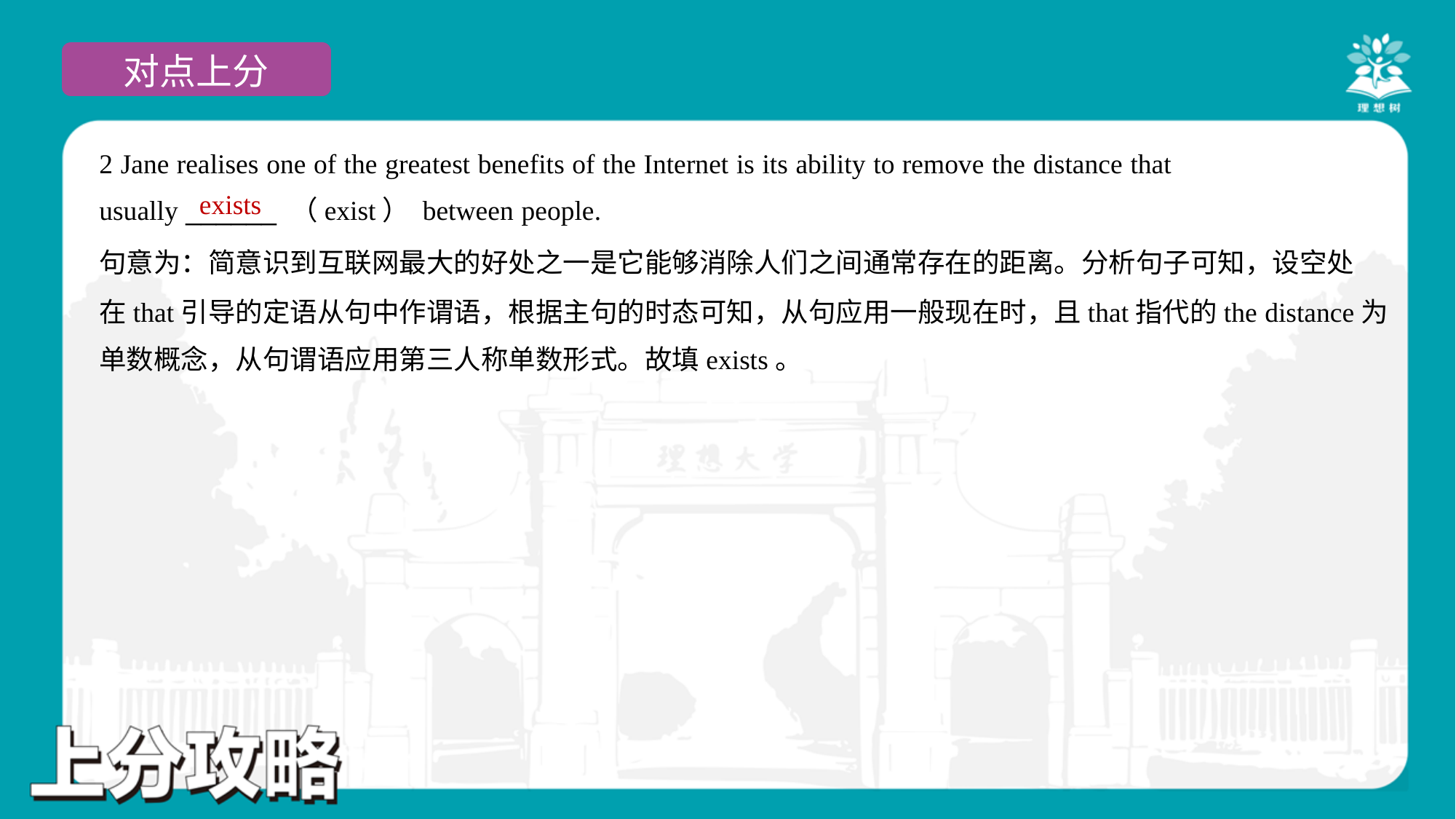

2 Jane realises one of the greatest benefits of the Internet is its ability to remove the distance that
usually ______ （exist） between people.
exists
句意为：简意识到互联网最大的好处之一是它能够消除人们之间通常存在的距离。分析句子可知，设空处
在that引导的定语从句中作谓语，根据主句的时态可知，从句应用一般现在时，且that指代的the distance为
单数概念，从句谓语应用第三人称单数形式。故填exists。